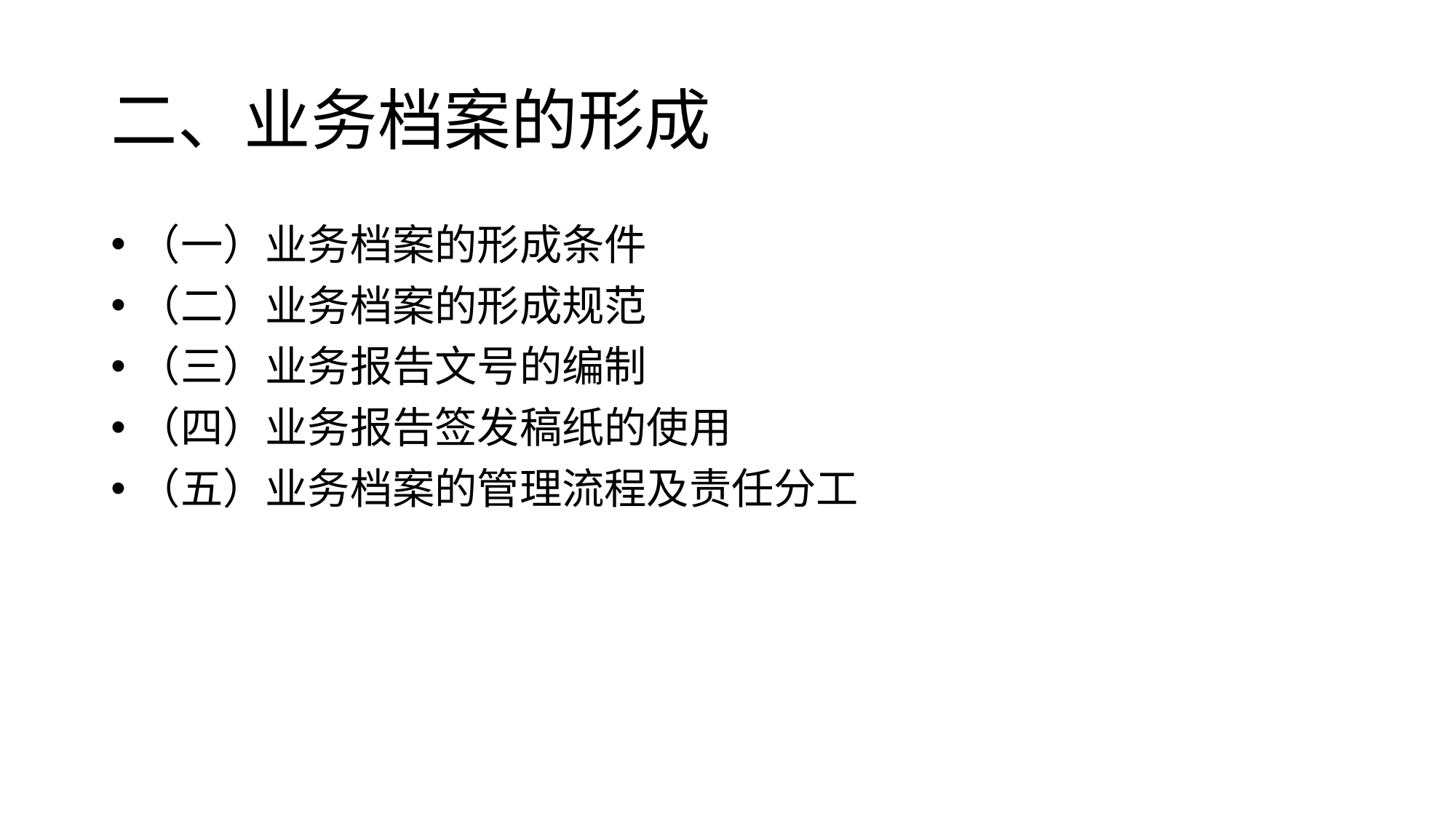

# 二、业务档案的形成
（一）业务档案的形成条件
（二）业务档案的形成规范
（三）业务报告文号的编制
（四）业务报告签发稿纸的使用
（五）业务档案的管理流程及责任分工